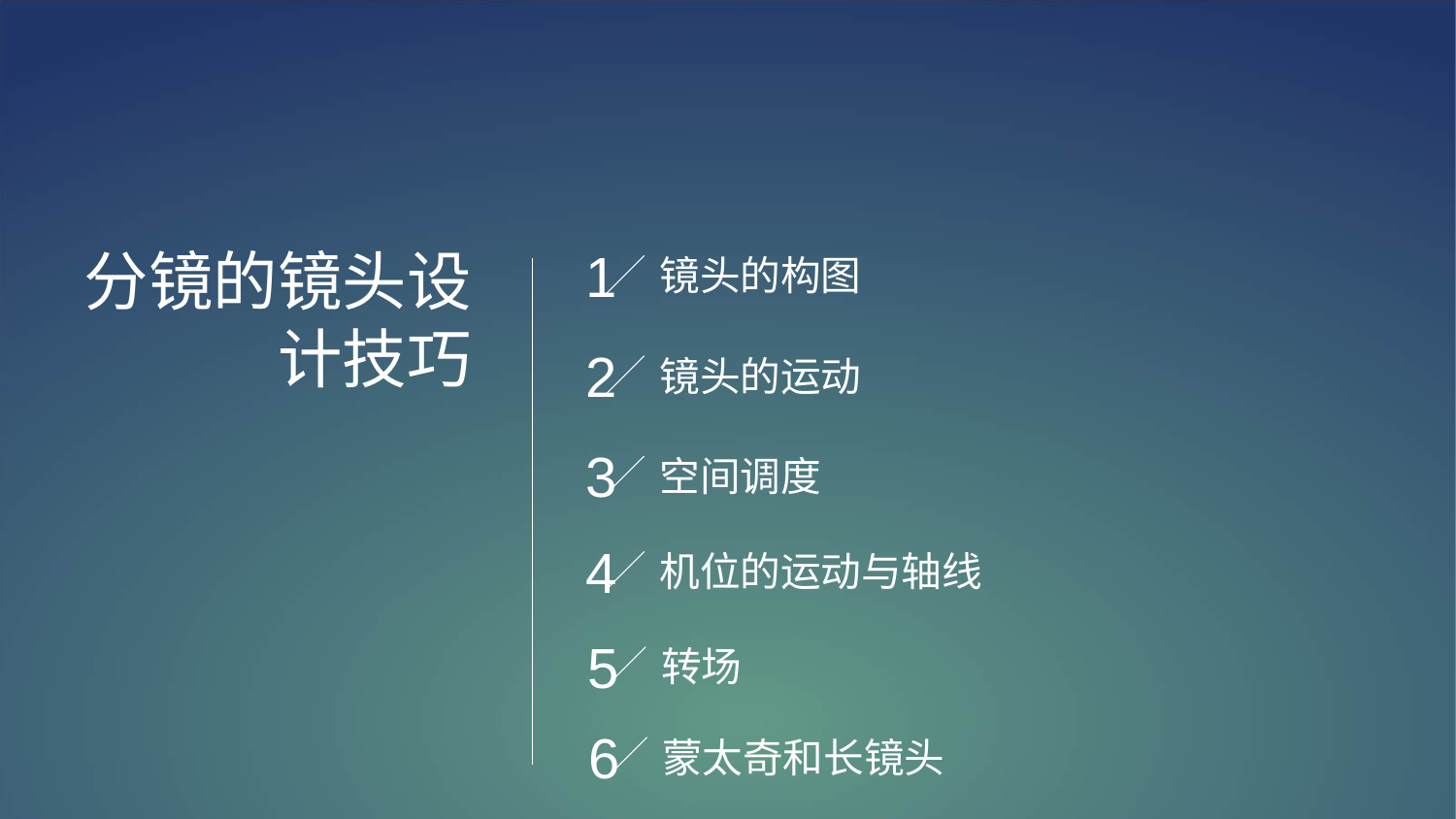

分镜的镜头设计技巧
1
镜头的构图
2
镜头的运动
3
空间调度
4
机位的运动与轴线
5
转场
6
蒙太奇和长镜头